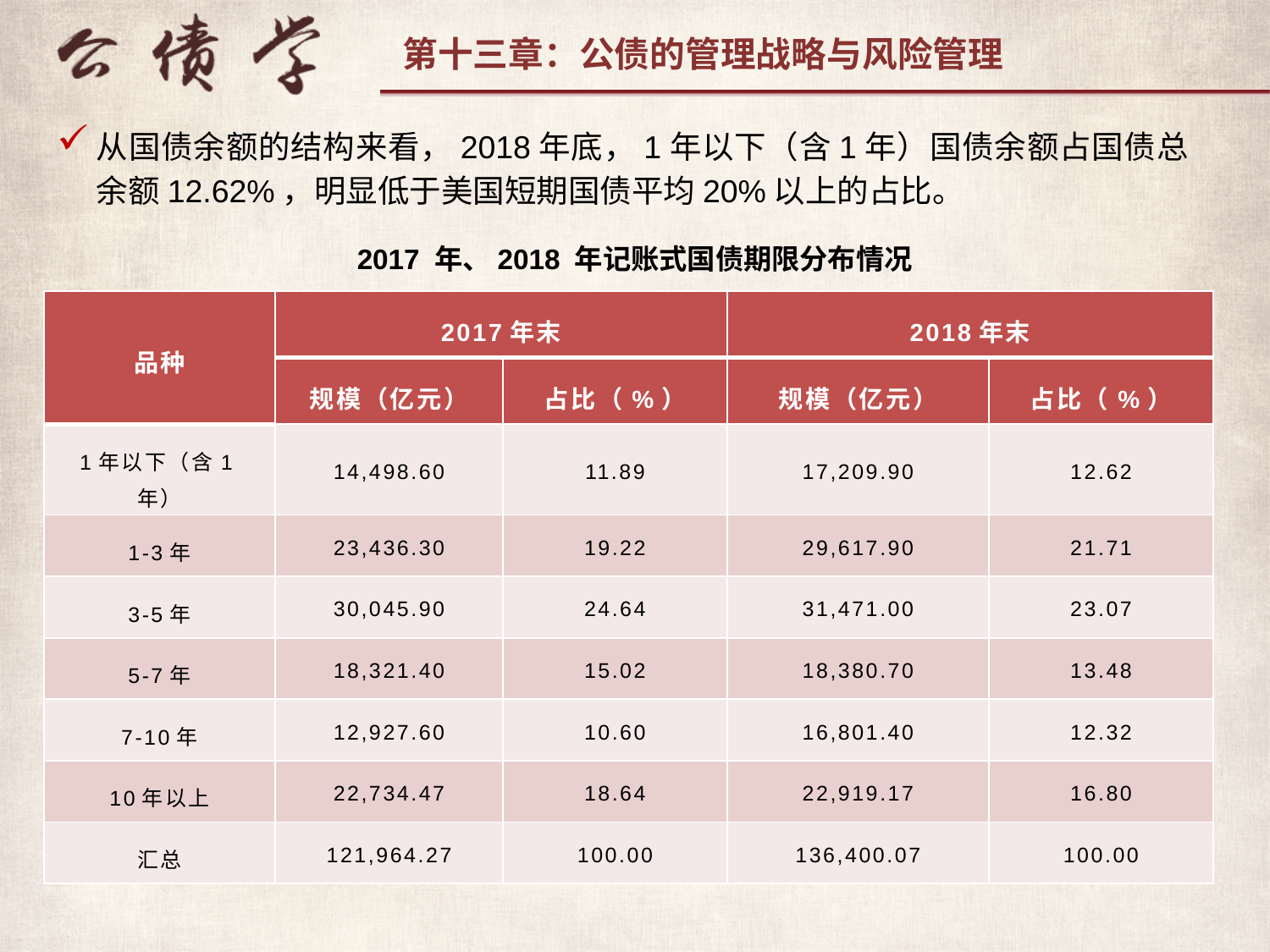

从国债余额的结构来看，2018年底，1年以下（含1年）国债余额占国债总余额12.62%，明显低于美国短期国债平均20%以上的占比。
2017 年、2018 年记账式国债期限分布情况
| 品种 | 2017年末 |  | 2018年末 |  |
| --- | --- | --- | --- | --- |
|  | 规模（亿元） | 占比（%） | 规模（亿元） | 占比（%） |
| 1年以下（含1年） | 14,498.60 | 11.89 | 17,209.90 | 12.62 |
| 1-3年 | 23,436.30 | 19.22 | 29,617.90 | 21.71 |
| 3-5年 | 30,045.90 | 24.64 | 31,471.00 | 23.07 |
| 5-7年 | 18,321.40 | 15.02 | 18,380.70 | 13.48 |
| 7-10年 | 12,927.60 | 10.60 | 16,801.40 | 12.32 |
| 10年以上 | 22,734.47 | 18.64 | 22,919.17 | 16.80 |
| 汇总 | 121,964.27 | 100.00 | 136,400.07 | 100.00 |
23